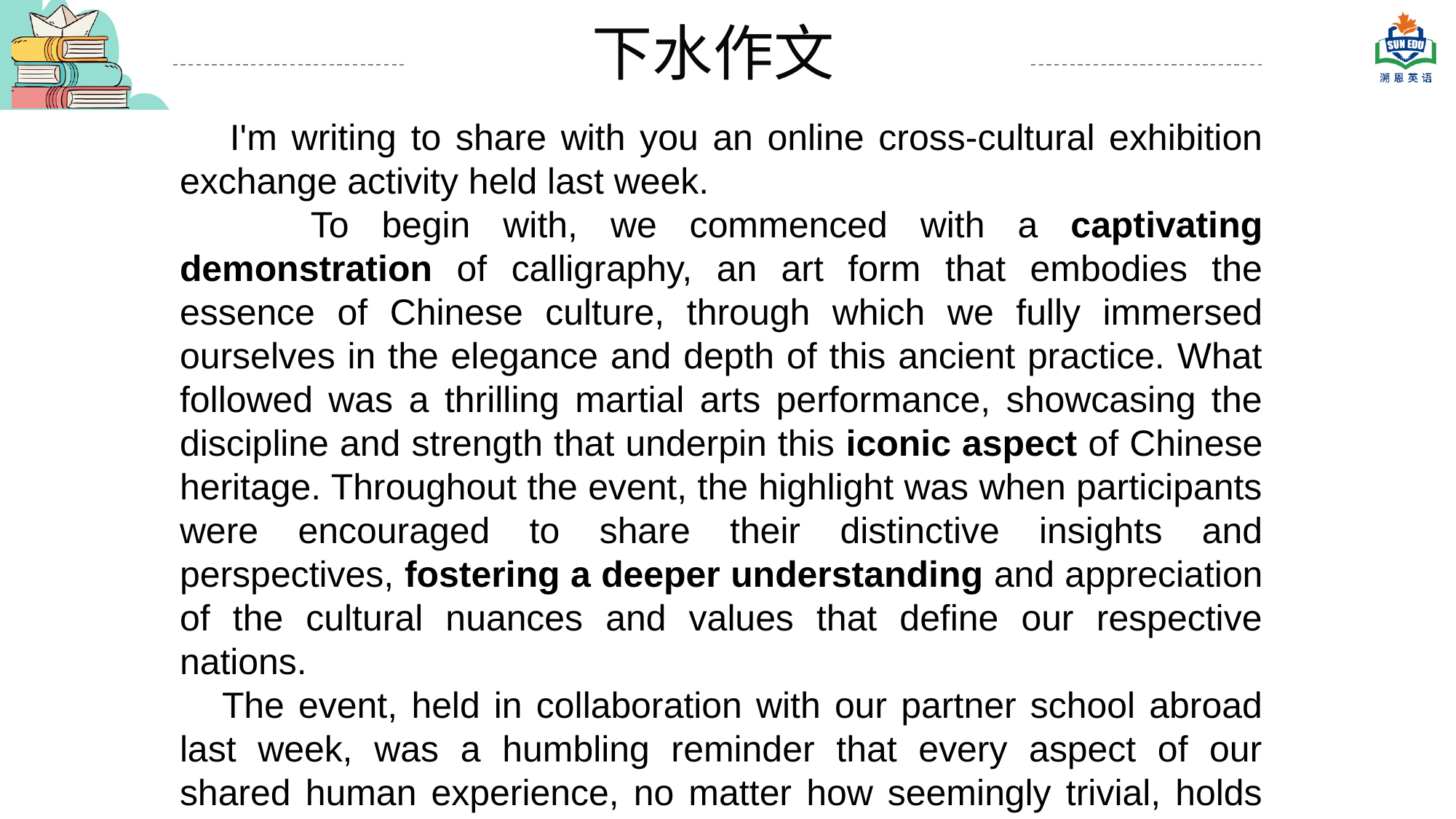

下水作文
    I'm writing to share with you an online cross-cultural exhibition exchange activity held last week.
    To begin with, we commenced with a captivating demonstration of calligraphy, an art form that embodies the essence of Chinese culture, through which we fully immersed ourselves in the elegance and depth of this ancient practice. What followed was a thrilling martial arts performance, showcasing the discipline and strength that underpin this iconic aspect of Chinese heritage. Throughout the event, the highlight was when participants were encouraged to share their distinctive insights and perspectives, fostering a deeper understanding and appreciation of the cultural nuances and values that define our respective nations.
   The event, held in collaboration with our partner school abroad last week, was a humbling reminder that every aspect of our shared human experience, no matter how seemingly trivial, holds value and deserves our respect.

在此录入上述图表的描述说明，在此录入上述图表的描述说明，在此录入上述图表的描述说明。
添加标题

在此录入上述图表的描述说明，在此录入上述图表的描述说明，在此录入上述图表的描述说明。

在此录入上述图表的描述说明，在此录入上述图表的描述说明，在此录入上述图表的描述说明。